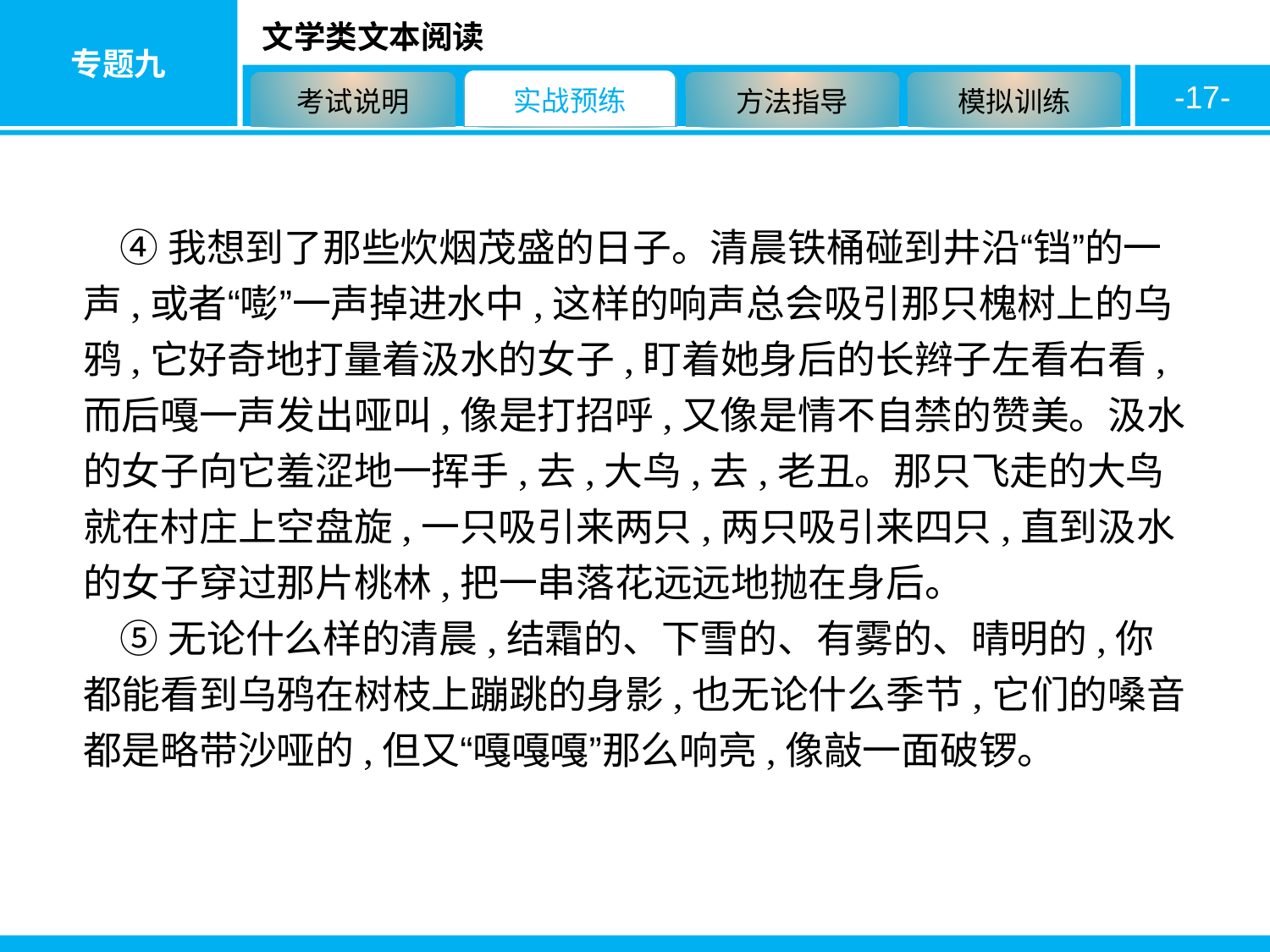

-17-
④我想到了那些炊烟茂盛的日子。清晨铁桶碰到井沿“铛”的一声,或者“嘭”一声掉进水中,这样的响声总会吸引那只槐树上的乌鸦,它好奇地打量着汲水的女子,盯着她身后的长辫子左看右看,而后嘎一声发出哑叫,像是打招呼,又像是情不自禁的赞美。汲水的女子向它羞涩地一挥手,去,大鸟,去,老丑。那只飞走的大鸟就在村庄上空盘旋,一只吸引来两只,两只吸引来四只,直到汲水的女子穿过那片桃林,把一串落花远远地抛在身后。
⑤无论什么样的清晨,结霜的、下雪的、有雾的、晴明的,你都能看到乌鸦在树枝上蹦跳的身影,也无论什么季节,它们的嗓音都是略带沙哑的,但又“嘎嘎嘎”那么响亮,像敲一面破锣。